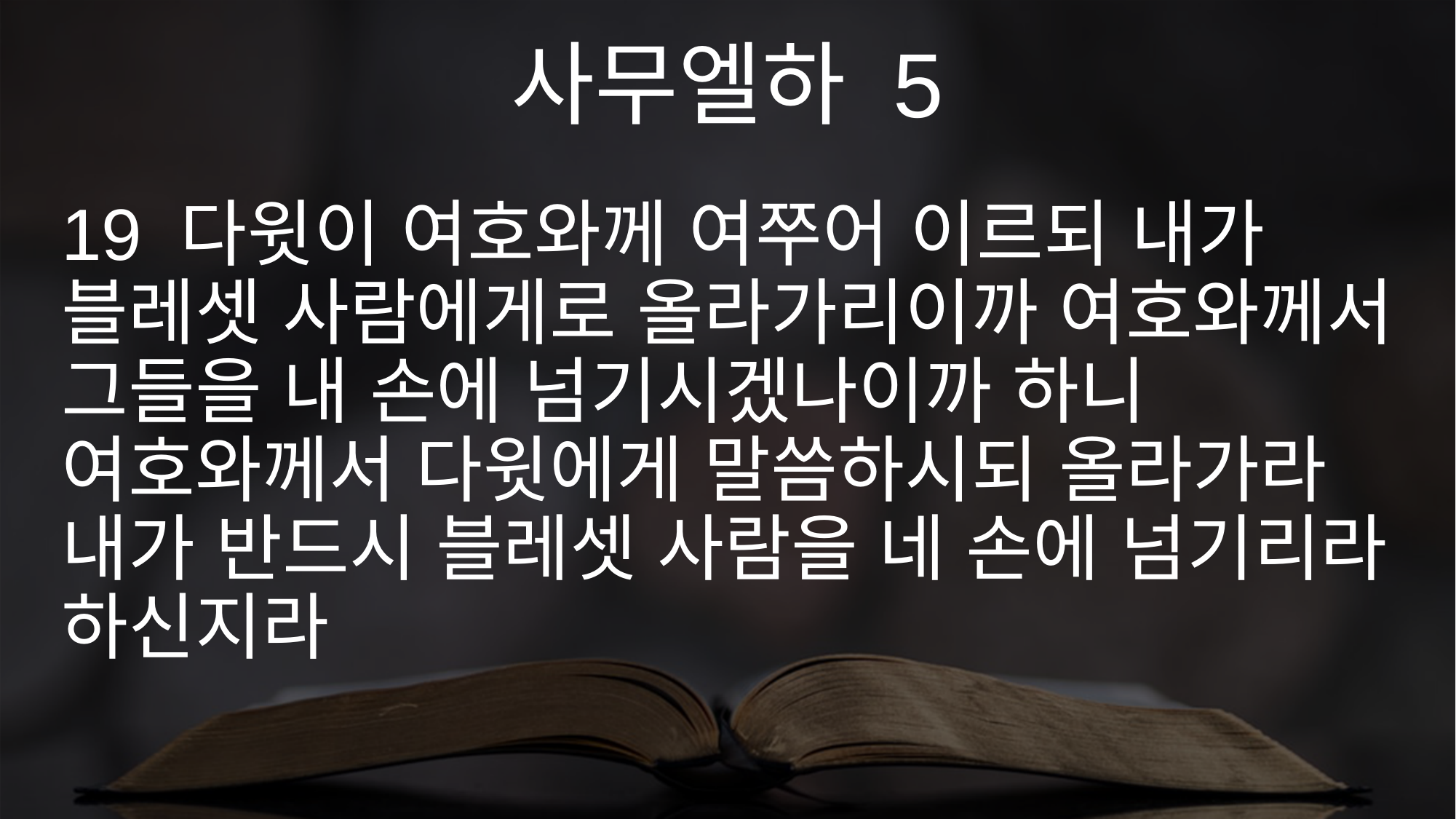

사무엘하 5
19 다윗이 여호와께 여쭈어 이르되 내가 블레셋 사람에게로 올라가리이까 여호와께서 그들을 내 손에 넘기시겠나이까 하니 여호와께서 다윗에게 말씀하시되 올라가라 내가 반드시 블레셋 사람을 네 손에 넘기리라 하신지라